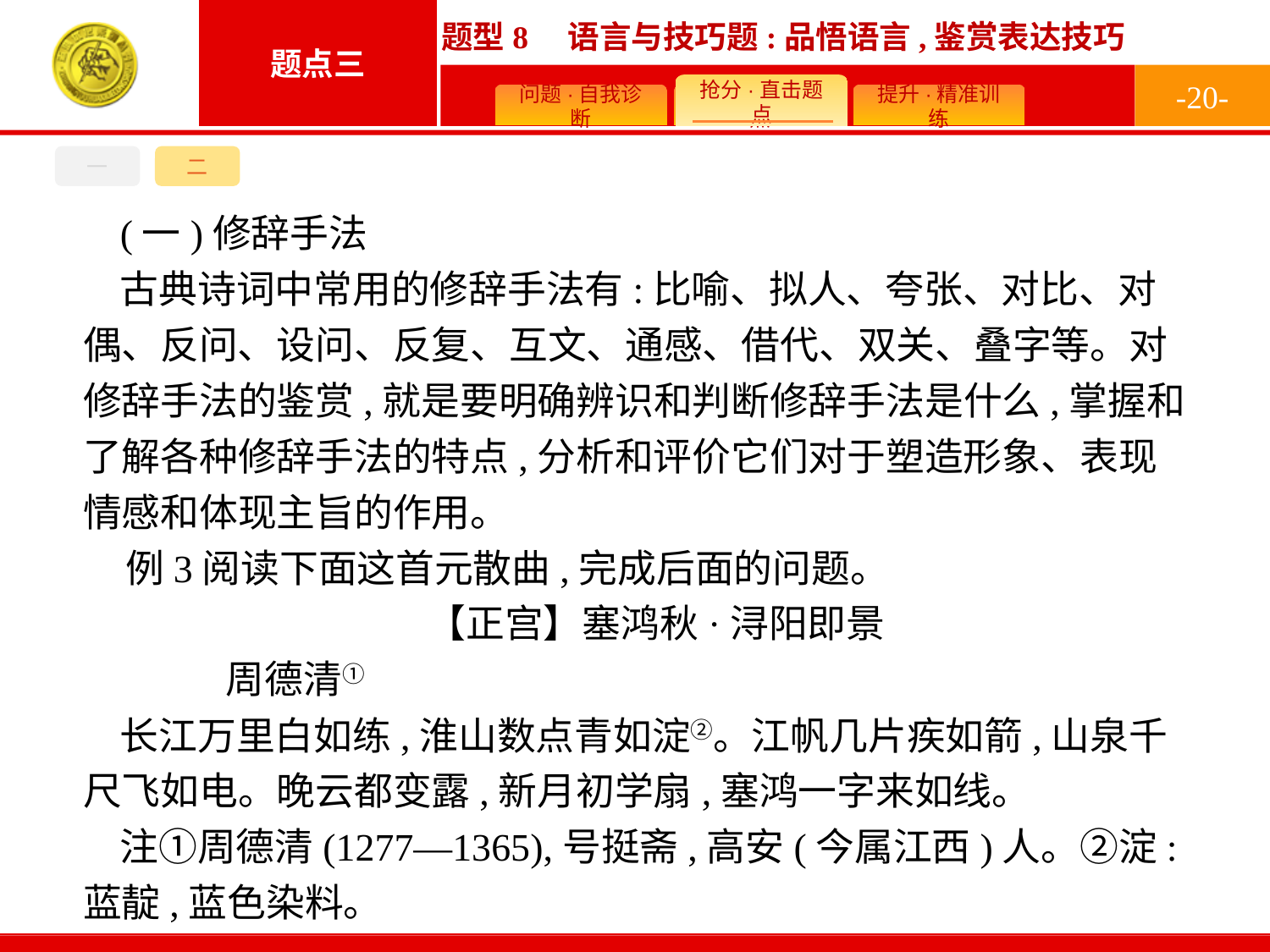

-20-
一
二
(一)修辞手法
古典诗词中常用的修辞手法有:比喻、拟人、夸张、对比、对偶、反问、设问、反复、互文、通感、借代、双关、叠字等。对修辞手法的鉴赏,就是要明确辨识和判断修辞手法是什么,掌握和了解各种修辞手法的特点,分析和评价它们对于塑造形象、表现情感和体现主旨的作用。
例3阅读下面这首元散曲,完成后面的问题。
【正宫】塞鸿秋·浔阳即景
	周德清①
长江万里白如练,淮山数点青如淀②。江帆几片疾如箭,山泉千尺飞如电。晚云都变露,新月初学扇,塞鸿一字来如线。
注①周德清(1277—1365),号挺斋,高安(今属江西)人。②淀:蓝靛,蓝色染料。